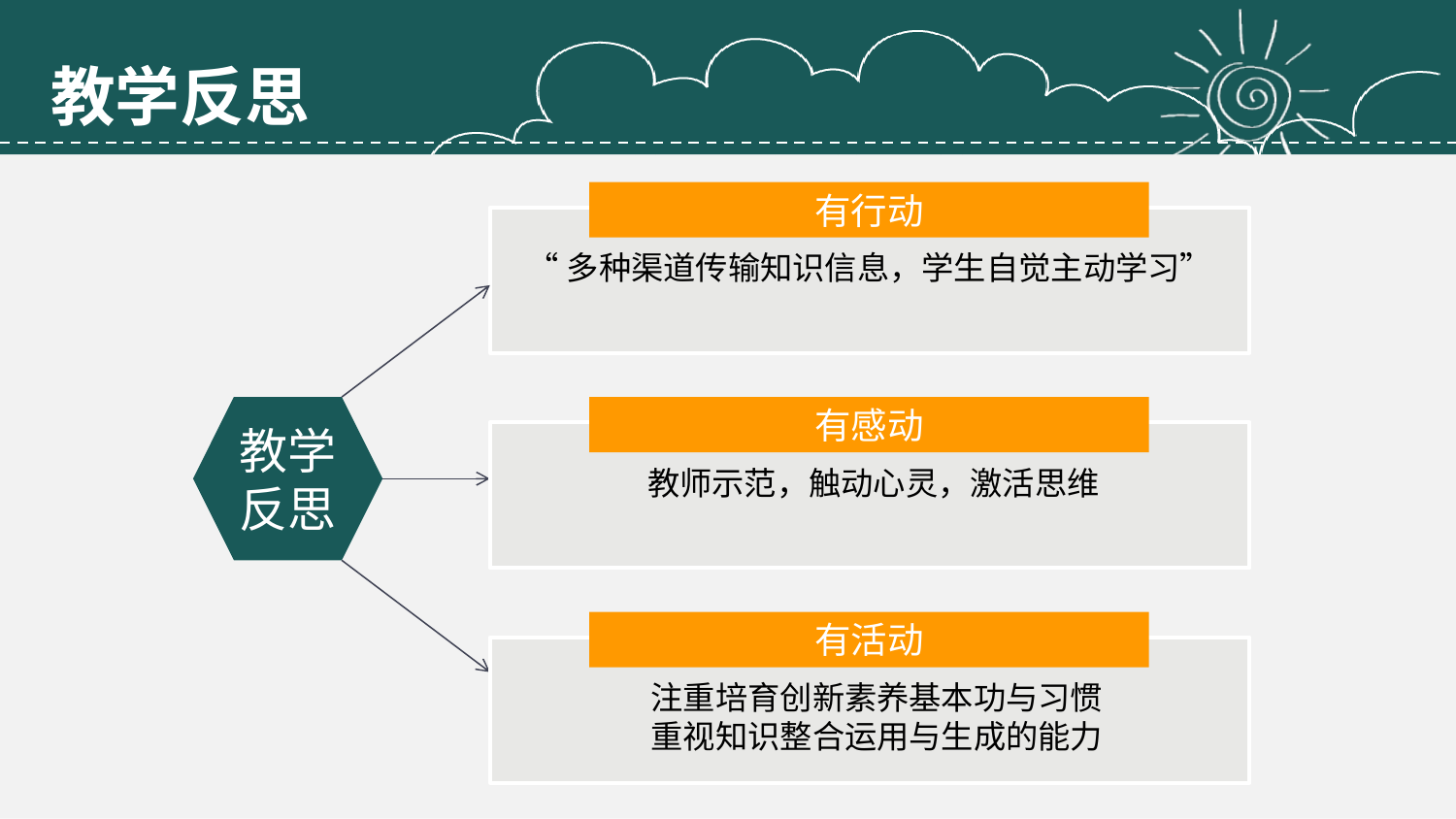

教学反思
有行动

“多种渠道传输知识信息，学生自觉主动学习”
有感动
教学反思

教师示范，触动心灵，激活思维
有活动

注重培育创新素养基本功与习惯
重视知识整合运用与生成的能力